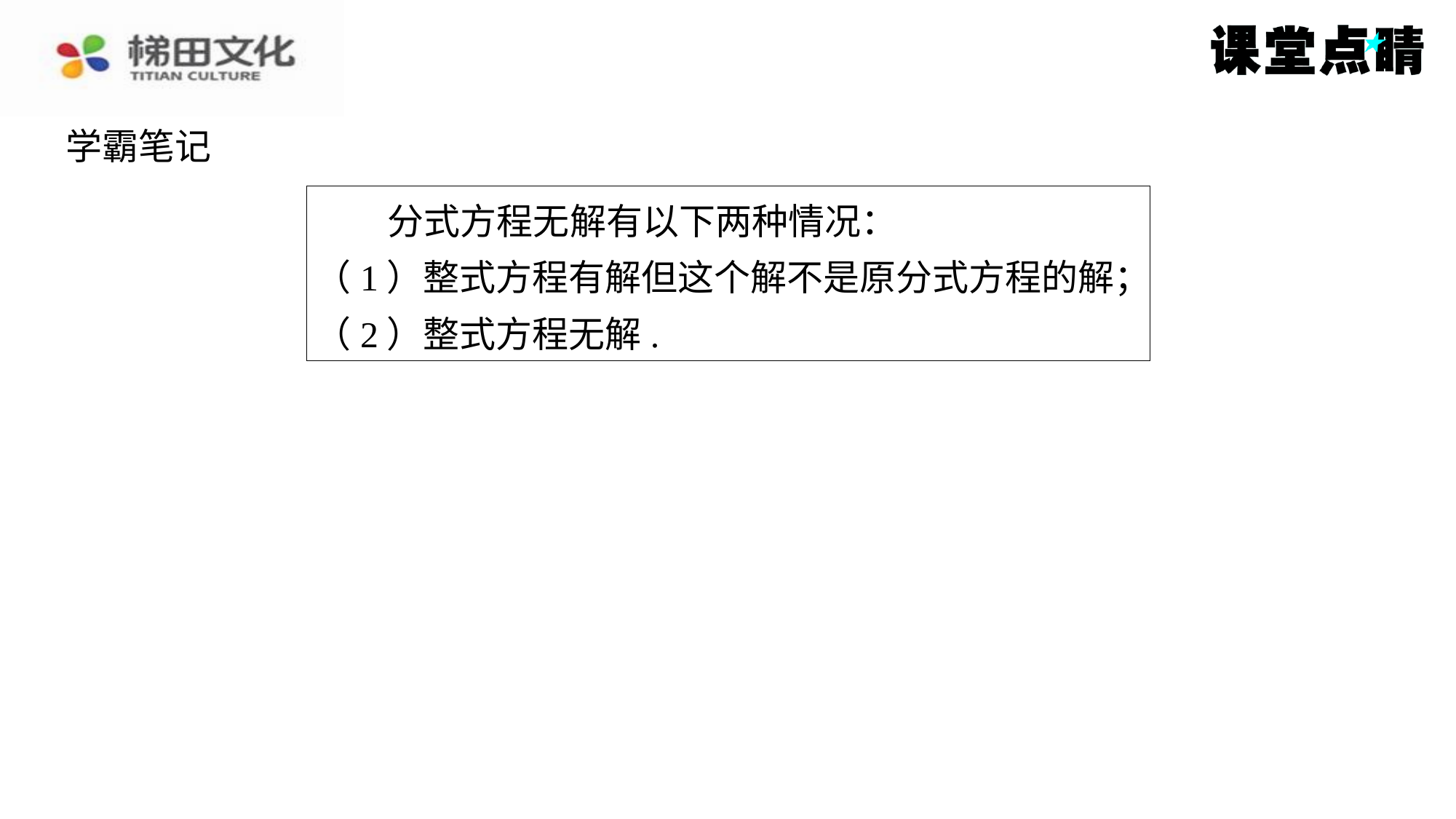

学霸笔记
　　分式方程无解有以下两种情况：
（1）整式方程有解但这个解不是原分式方程的解；
（2）整式方程无解.